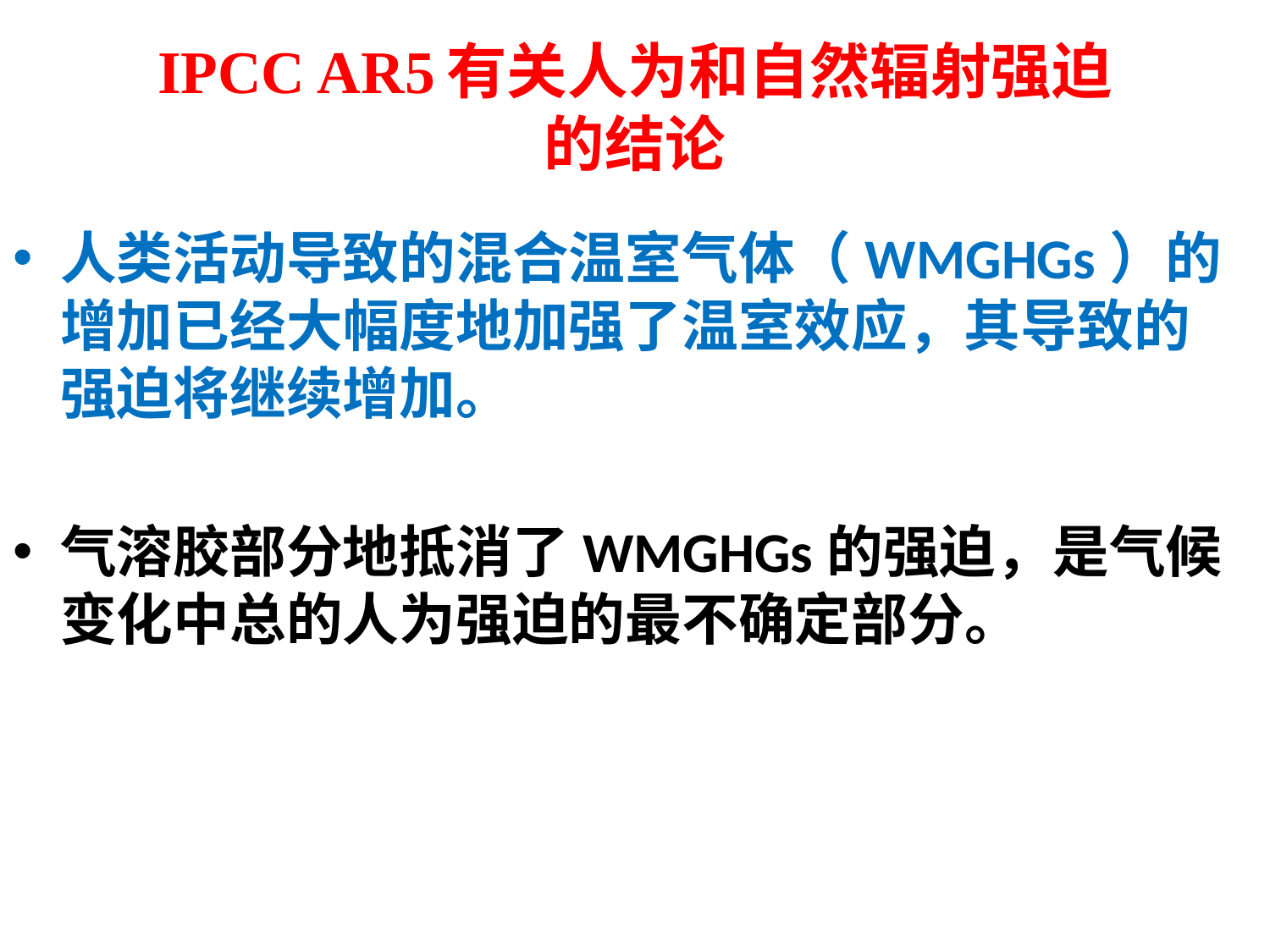

# IPCC AR5有关人为和自然辐射强迫 的结论
人类活动导致的混合温室气体（WMGHGs）的增加已经大幅度地加强了温室效应，其导致的强迫将继续增加。

气溶胶部分地抵消了WMGHGs的强迫，是气候变化中总的人为强迫的最不确定部分。